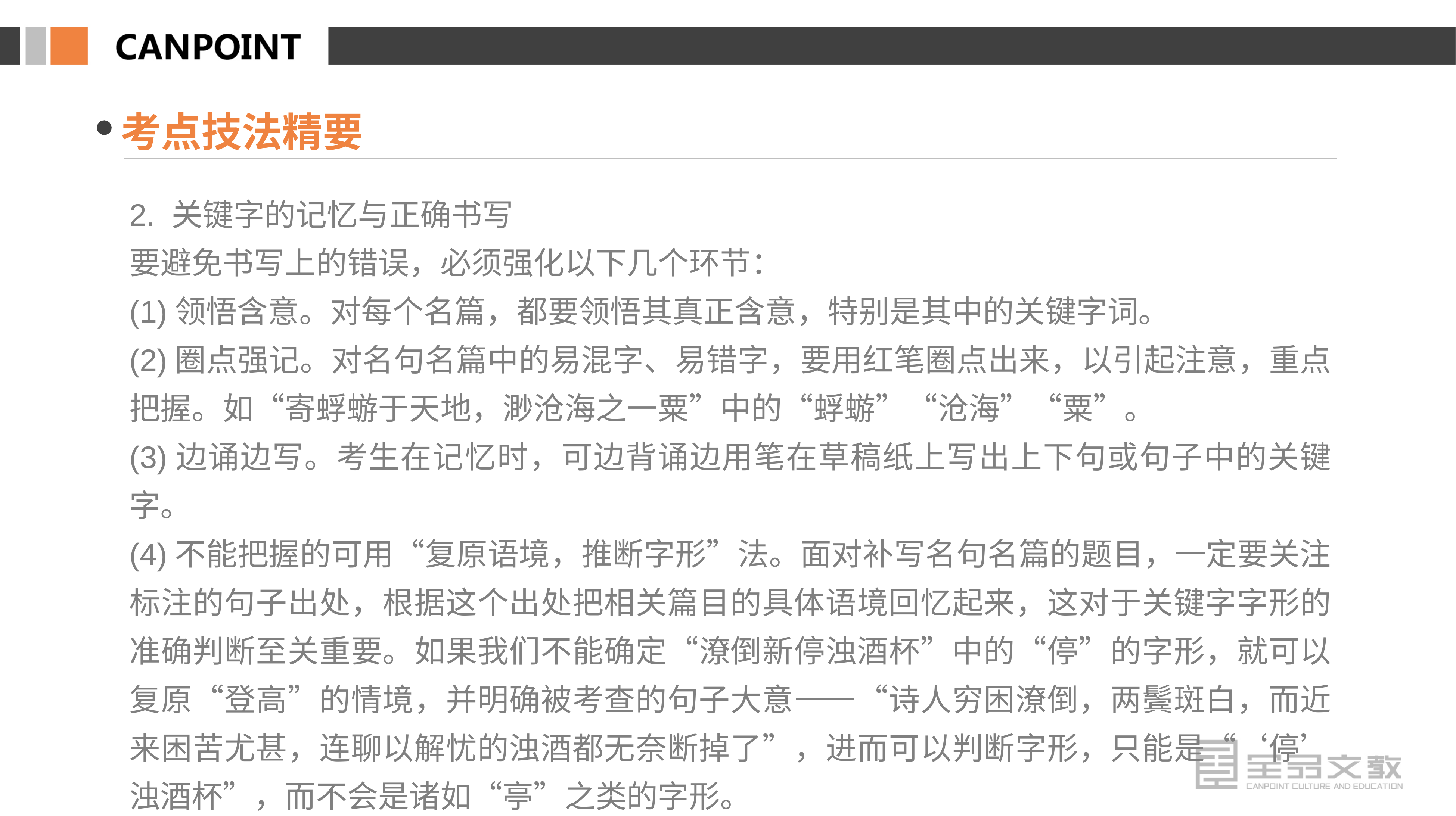

考点技法精要

2. 关键字的记忆与正确书写
要避免书写上的错误，必须强化以下几个环节：
(1)领悟含意。对每个名篇，都要领悟其真正含意，特别是其中的关键字词。
(2)圈点强记。对名句名篇中的易混字、易错字，要用红笔圈点出来，以引起注意，重点把握。如“寄蜉蝣于天地，渺沧海之一粟”中的“蜉蝣”“沧海”“粟”。
(3)边诵边写。考生在记忆时，可边背诵边用笔在草稿纸上写出上下句或句子中的关键字。
(4)不能把握的可用“复原语境，推断字形”法。面对补写名句名篇的题目，一定要关注标注的句子出处，根据这个出处把相关篇目的具体语境回忆起来，这对于关键字字形的准确判断至关重要。如果我们不能确定“潦倒新停浊酒杯”中的“停”的字形，就可以复原“登高”的情境，并明确被考查的句子大意——“诗人穷困潦倒，两鬓斑白，而近来困苦尤甚，连聊以解忧的浊酒都无奈断掉了”，进而可以判断字形，只能是“‘停’浊酒杯”，而不会是诸如“亭”之类的字形。